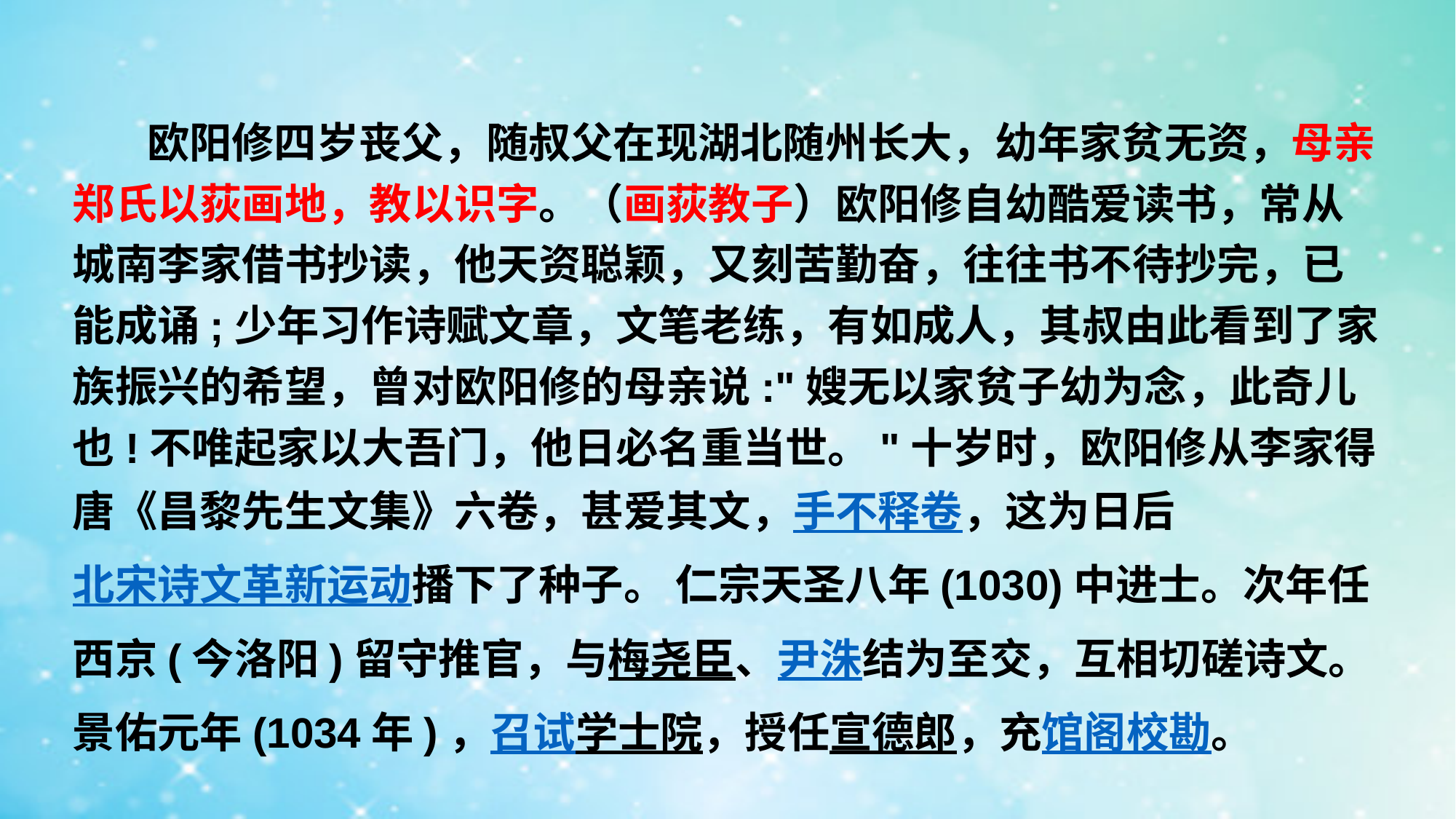

欧阳修四岁丧父，随叔父在现湖北随州长大，幼年家贫无资，母亲郑氏以荻画地，教以识字。（画荻教子）欧阳修自幼酷爱读书，常从城南李家借书抄读，他天资聪颖，又刻苦勤奋，往往书不待抄完，已能成诵;少年习作诗赋文章，文笔老练，有如成人，其叔由此看到了家族振兴的希望，曾对欧阳修的母亲说:"嫂无以家贫子幼为念，此奇儿也!不唯起家以大吾门，他日必名重当世。"十岁时，欧阳修从李家得唐《昌黎先生文集》六卷，甚爱其文，手不释卷，这为日后北宋诗文革新运动播下了种子。 仁宗天圣八年(1030)中进士。次年任西京(今洛阳)留守推官，与梅尧臣、尹洙结为至交，互相切磋诗文。景佑元年(1034年)，召试学士院，授任宣德郎，充馆阁校勘。